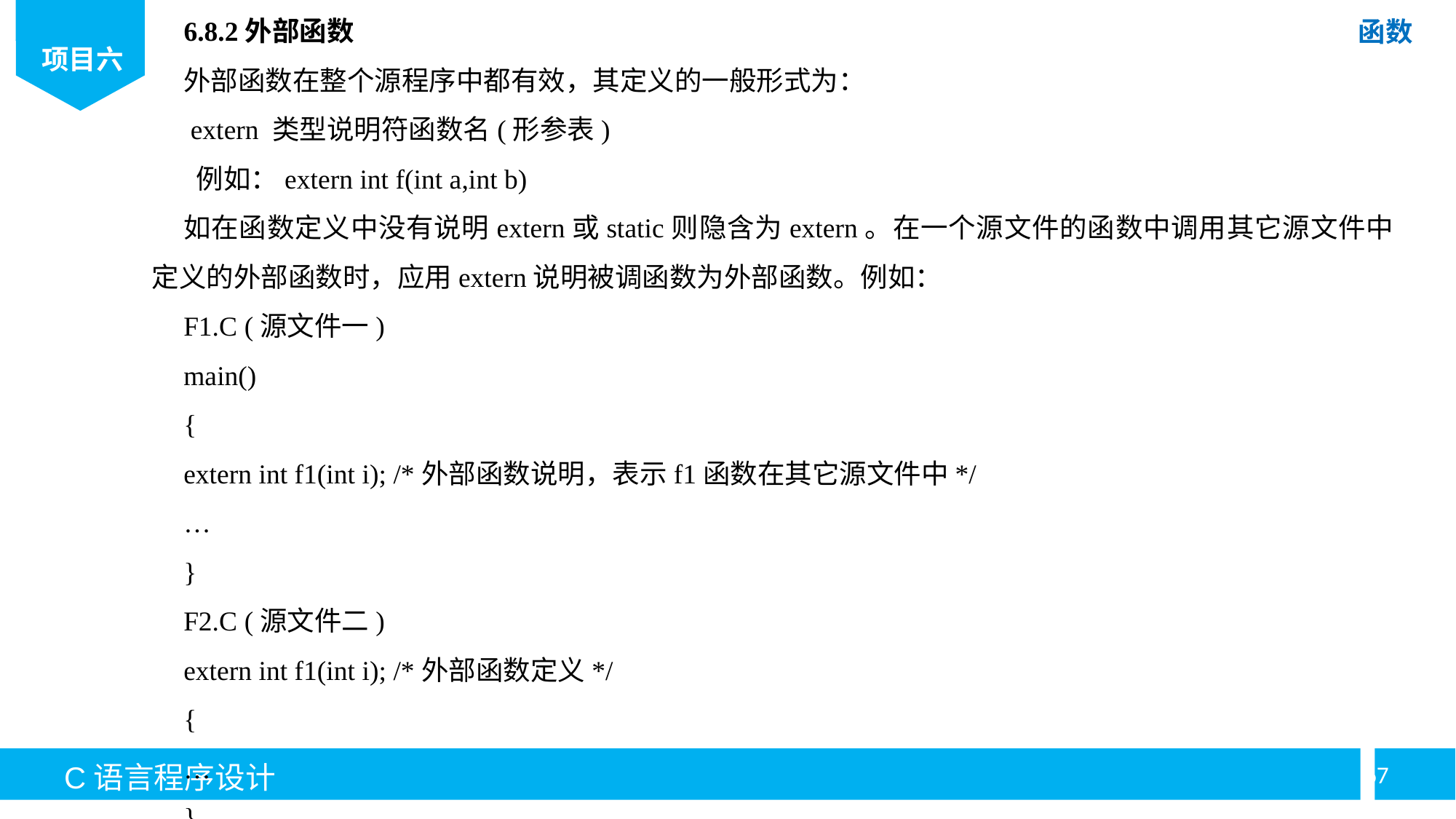

6.8.2外部函数
外部函数在整个源程序中都有效，其定义的一般形式为：
 extern 类型说明符函数名(形参表)
 例如：extern int f(int a,int b)
如在函数定义中没有说明extern或static则隐含为extern。在一个源文件的函数中调用其它源文件中定义的外部函数时，应用extern说明被调函数为外部函数。例如：
F1.C (源文件一)
main()
{
extern int f1(int i); /*外部函数说明，表示f1函数在其它源文件中*/
…
}
F2.C (源文件二)
extern int f1(int i); /*外部函数定义*/
{
…
}